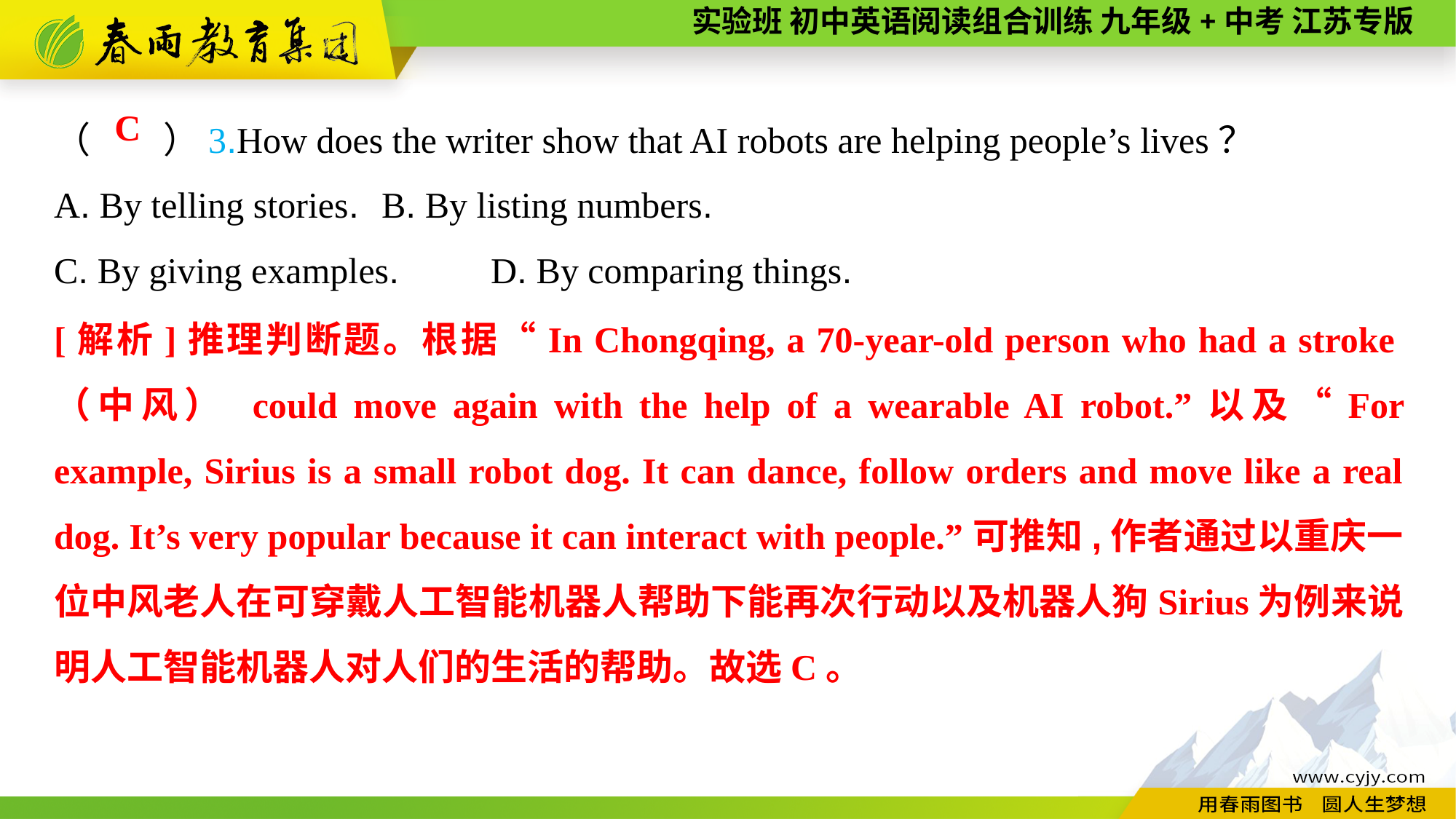

（　　）3.How does the writer show that AI robots are helping people’s lives？
A. By telling stories.	B. By listing numbers.
C. By giving examples.	D. By comparing things.
C
[解析]推理判断题。根据“In Chongqing, a 70-year-old person who had a stroke（中风） could move again with the help of a wearable AI robot.”以及“For example, Sirius is a small robot dog. It can dance, follow orders and move like a real dog. It’s very popular because it can interact with people.”可推知,作者通过以重庆一位中风老人在可穿戴人工智能机器人帮助下能再次行动以及机器人狗Sirius为例来说明人工智能机器人对人们的生活的帮助。故选C。